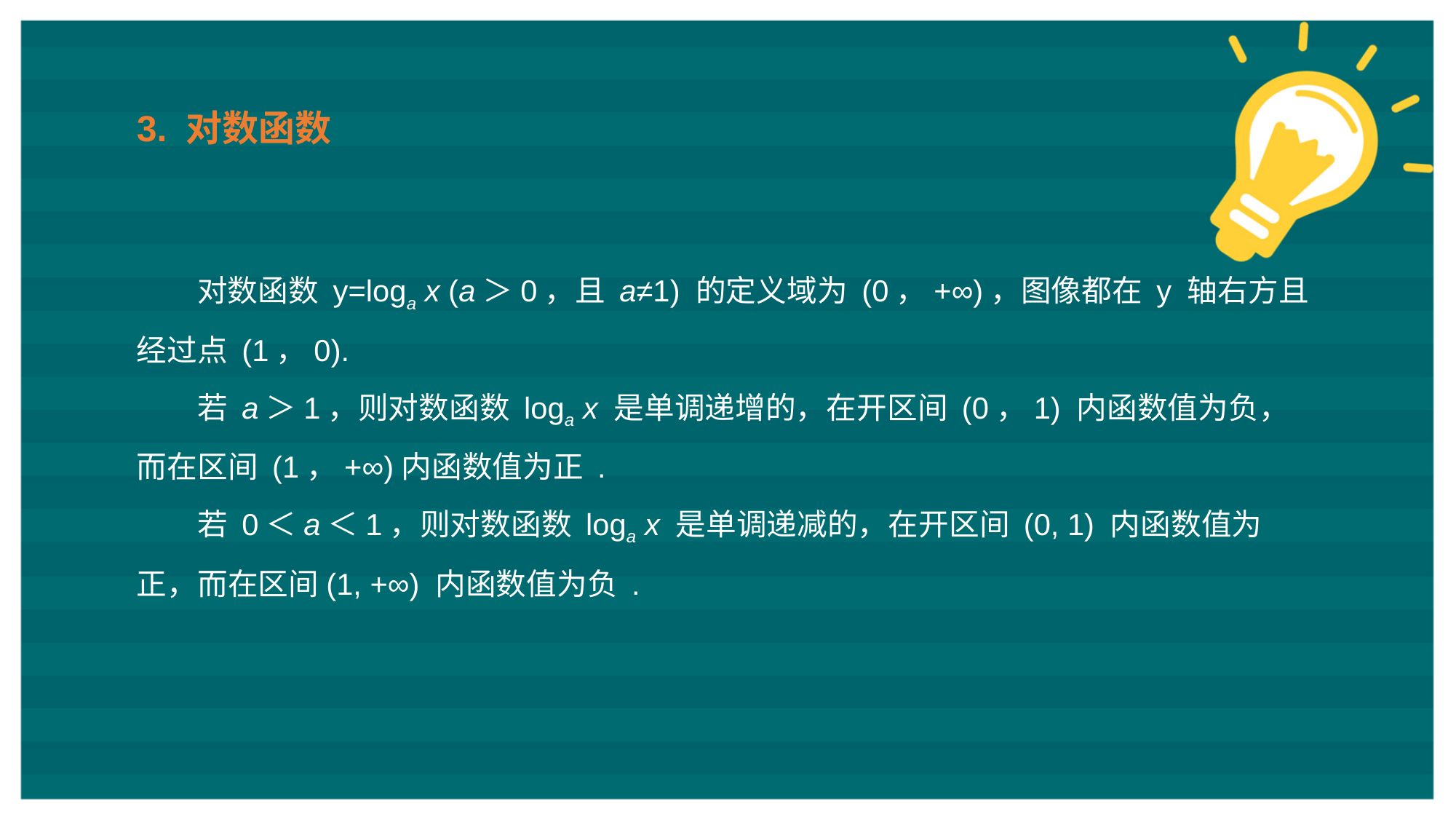

3. 对数函数
对数函数 y=loga x (a＞0，且 a≠1) 的定义域为 (0，+∞)，图像都在 y 轴右方且经过点 (1，0).
若 a＞1，则对数函数 loga x 是单调递增的，在开区间 (0，1) 内函数值为负，而在区间 (1，+∞)内函数值为正 .
若 0＜a＜1，则对数函数 loga x 是单调递减的，在开区间 (0, 1) 内函数值为正，而在区间(1, +∞) 内函数值为负 .